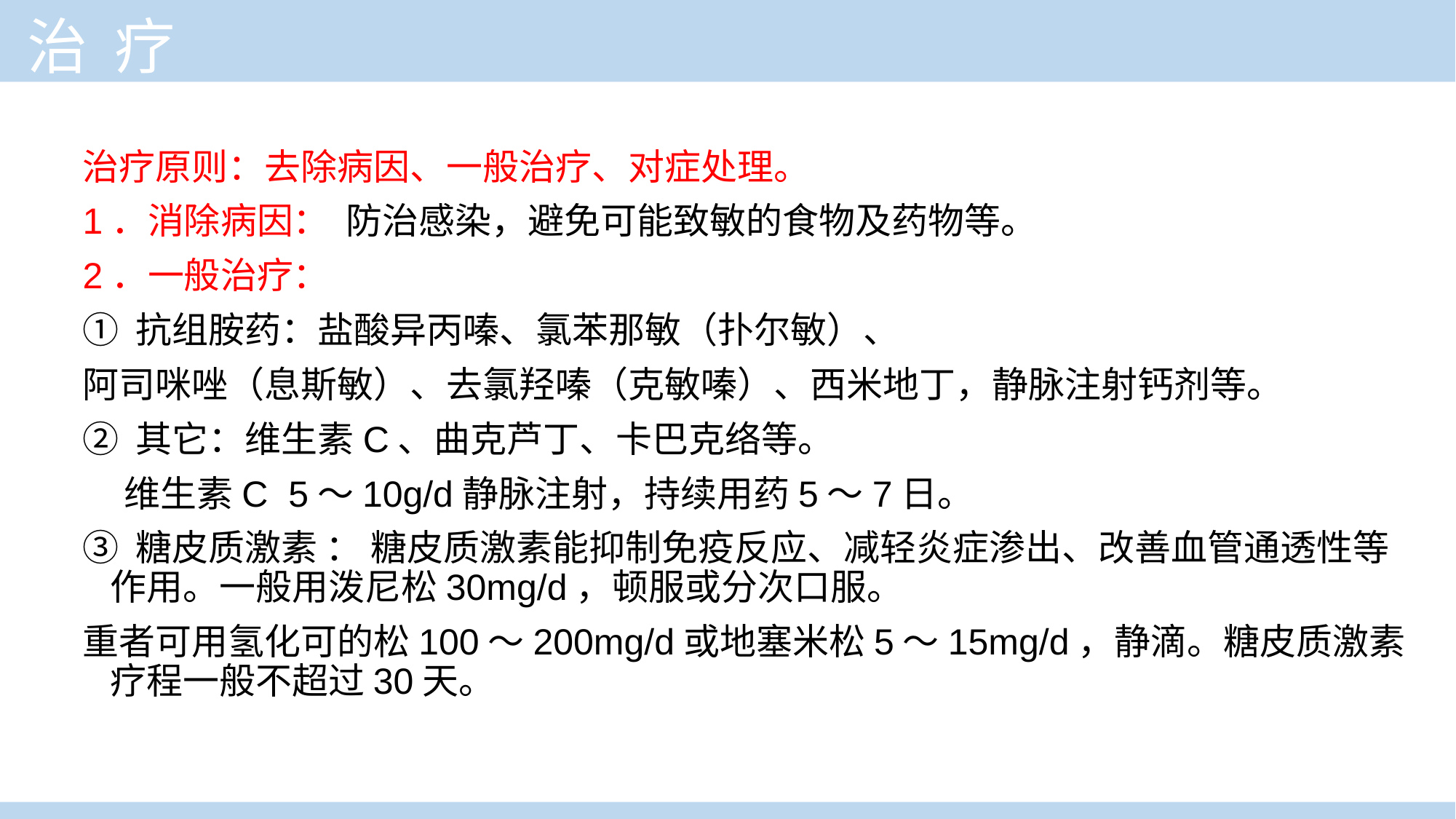

治  疗
治疗原则：去除病因、一般治疗、对症处理。
1．消除病因：  防治感染，避免可能致敏的食物及药物等。
2．一般治疗：
① 抗组胺药：盐酸异丙嗪、氯苯那敏（扑尔敏）、
阿司咪唑（息斯敏）、去氯羟嗪（克敏嗪）、西米地丁，静脉注射钙剂等。
② 其它：维生素C、曲克芦丁、卡巴克络等。
    维生素C  5～10g/d静脉注射，持续用药5～7日。
③ 糖皮质激素 ： 糖皮质激素能抑制免疫反应、减轻炎症渗出、改善血管通透性等作用。一般用泼尼松30mg/d，顿服或分次口服。
重者可用氢化可的松100～200mg/d或地塞米松5～15mg/d，静滴。糖皮质激素疗程一般不超过30天。